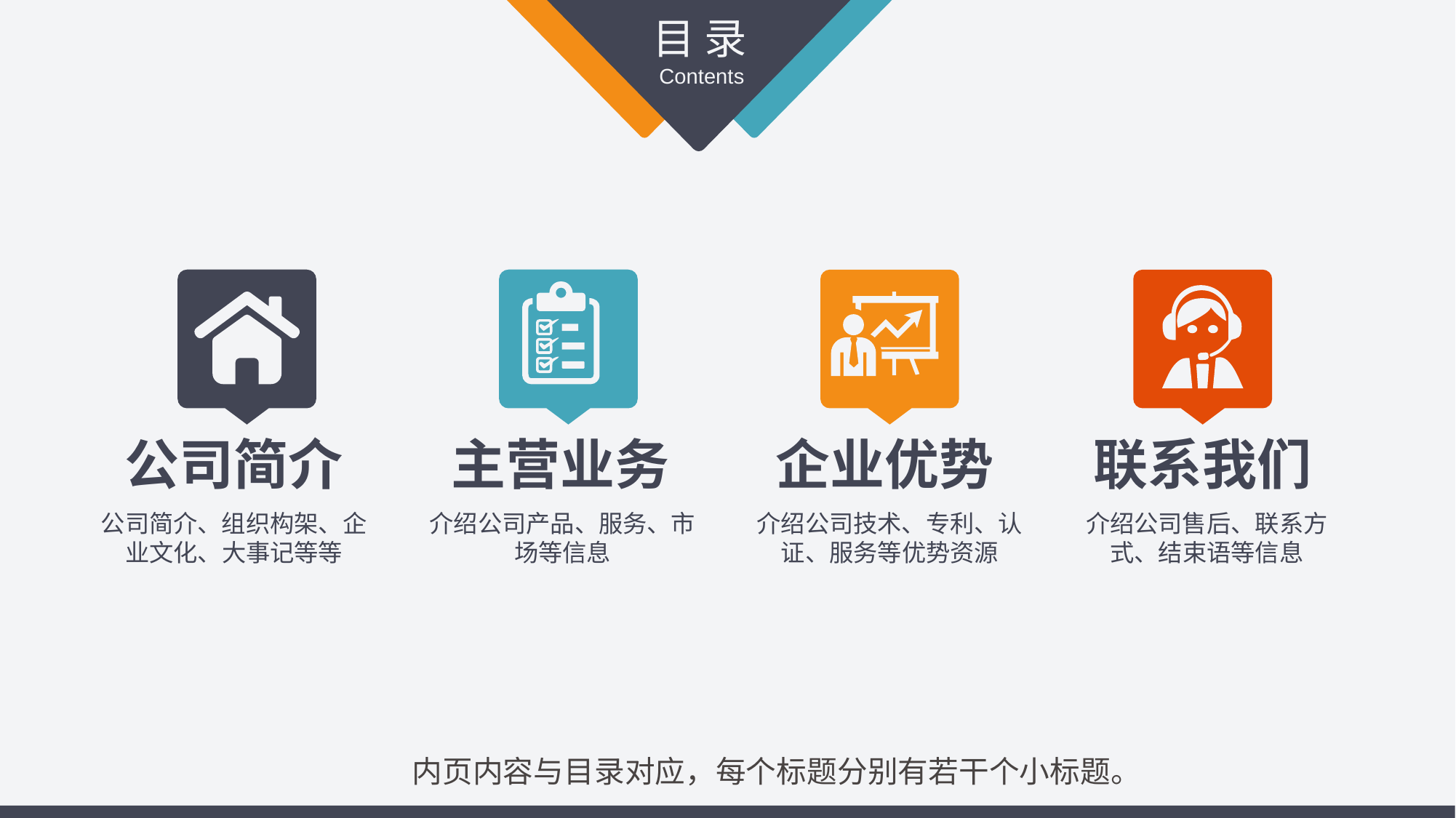

目 录
Contents

公司简介
主营业务
企业优势
联系我们
公司简介、组织构架、企业文化、大事记等等
介绍公司产品、服务、市场等信息
介绍公司技术、专利、认证、服务等优势资源
介绍公司售后、联系方式、结束语等信息
内页内容与目录对应，每个标题分别有若干个小标题。